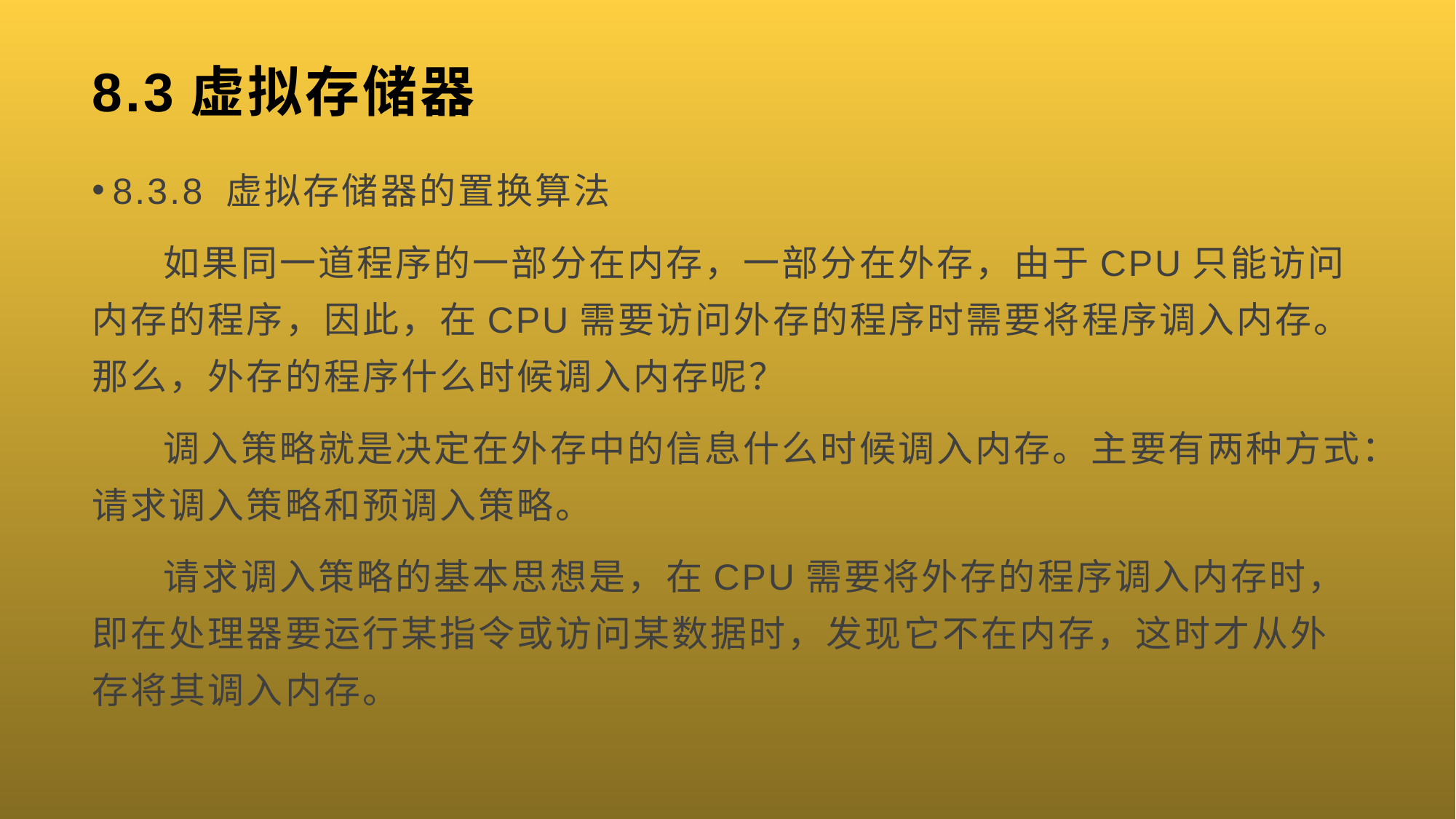

# 8.3虚拟存储器
8.3.8 虚拟存储器的置换算法
      如果同一道程序的一部分在内存，一部分在外存，由于CPU只能访问内存的程序，因此，在CPU需要访问外存的程序时需要将程序调入内存。那么，外存的程序什么时候调入内存呢？
      调入策略就是决定在外存中的信息什么时候调入内存。主要有两种方式：请求调入策略和预调入策略。
      请求调入策略的基本思想是，在CPU需要将外存的程序调入内存时，即在处理器要运行某指令或访问某数据时，发现它不在内存，这时才从外存将其调入内存。